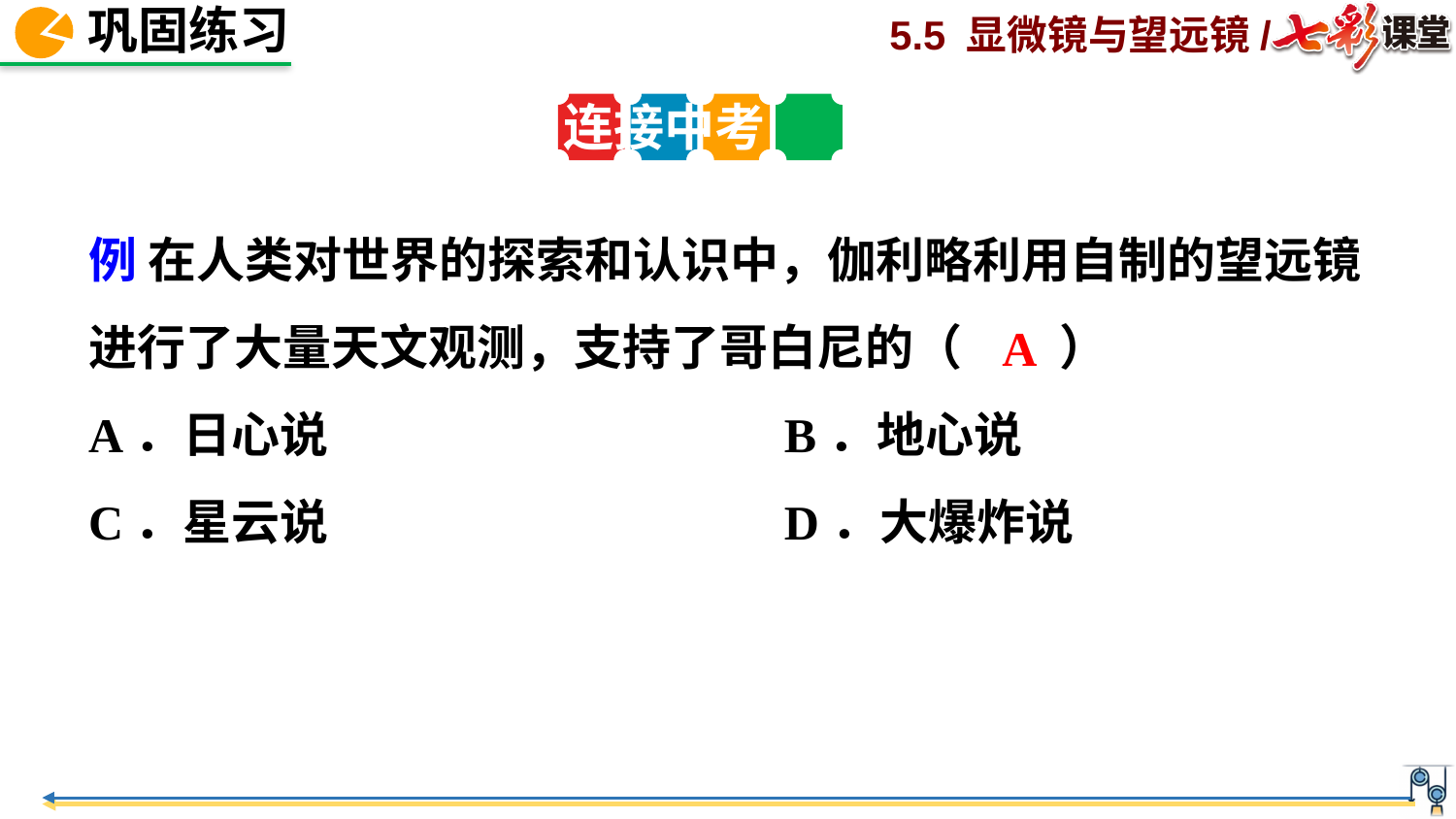

连接中考

例 在人类对世界的探索和认识中，伽利略利用自制的望远镜进行了大量天文观测，支持了哥白尼的（　　）
A．日心说	                                    B．地心说
C．星云说	                                    D．大爆炸说
A